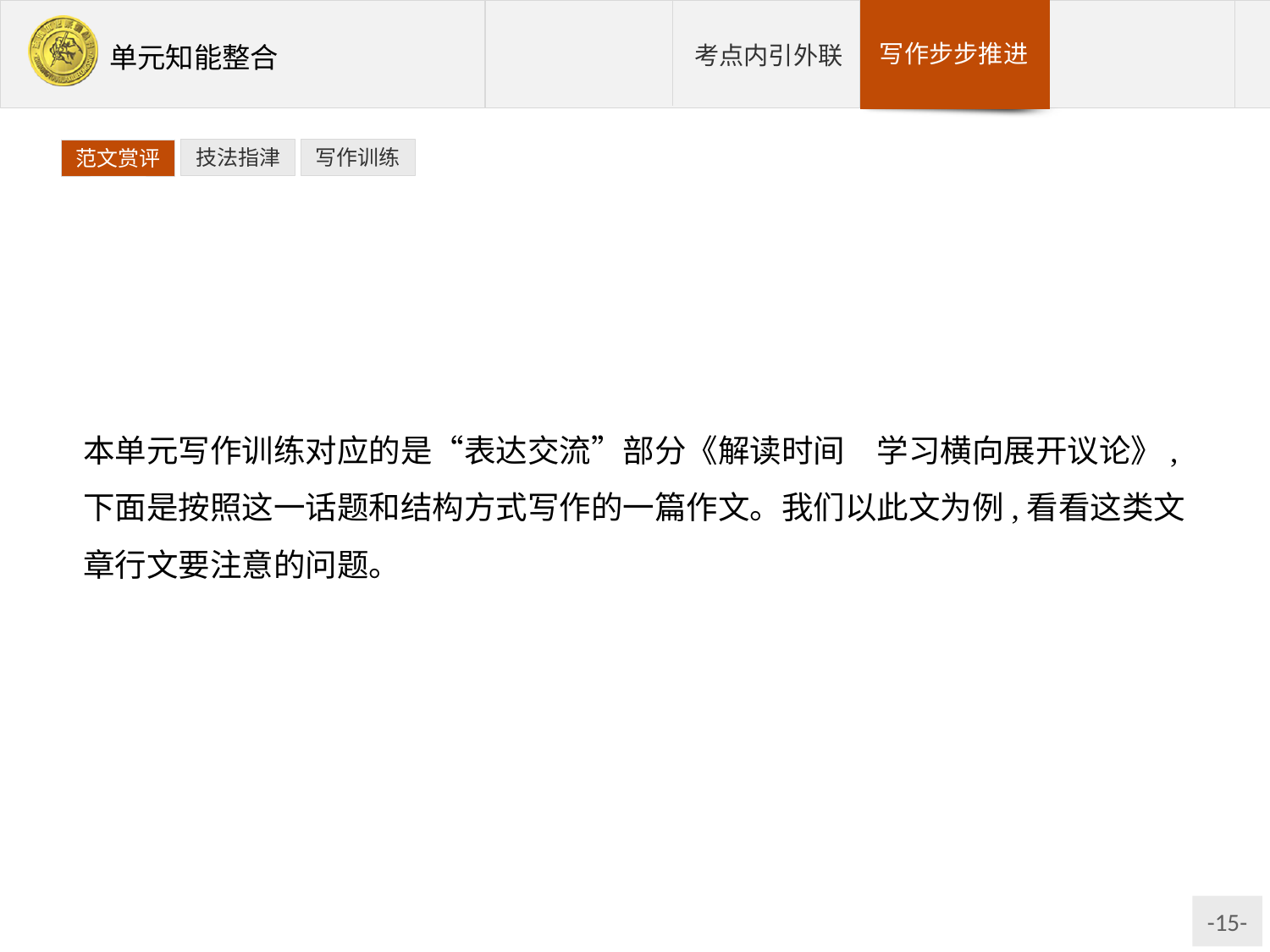

技法指津
写作训练
范文赏评
本单元写作训练对应的是“表达交流”部分《解读时间　学习横向展开议论》,下面是按照这一话题和结构方式写作的一篇作文。我们以此文为例,看看这类文章行文要注意的问题。